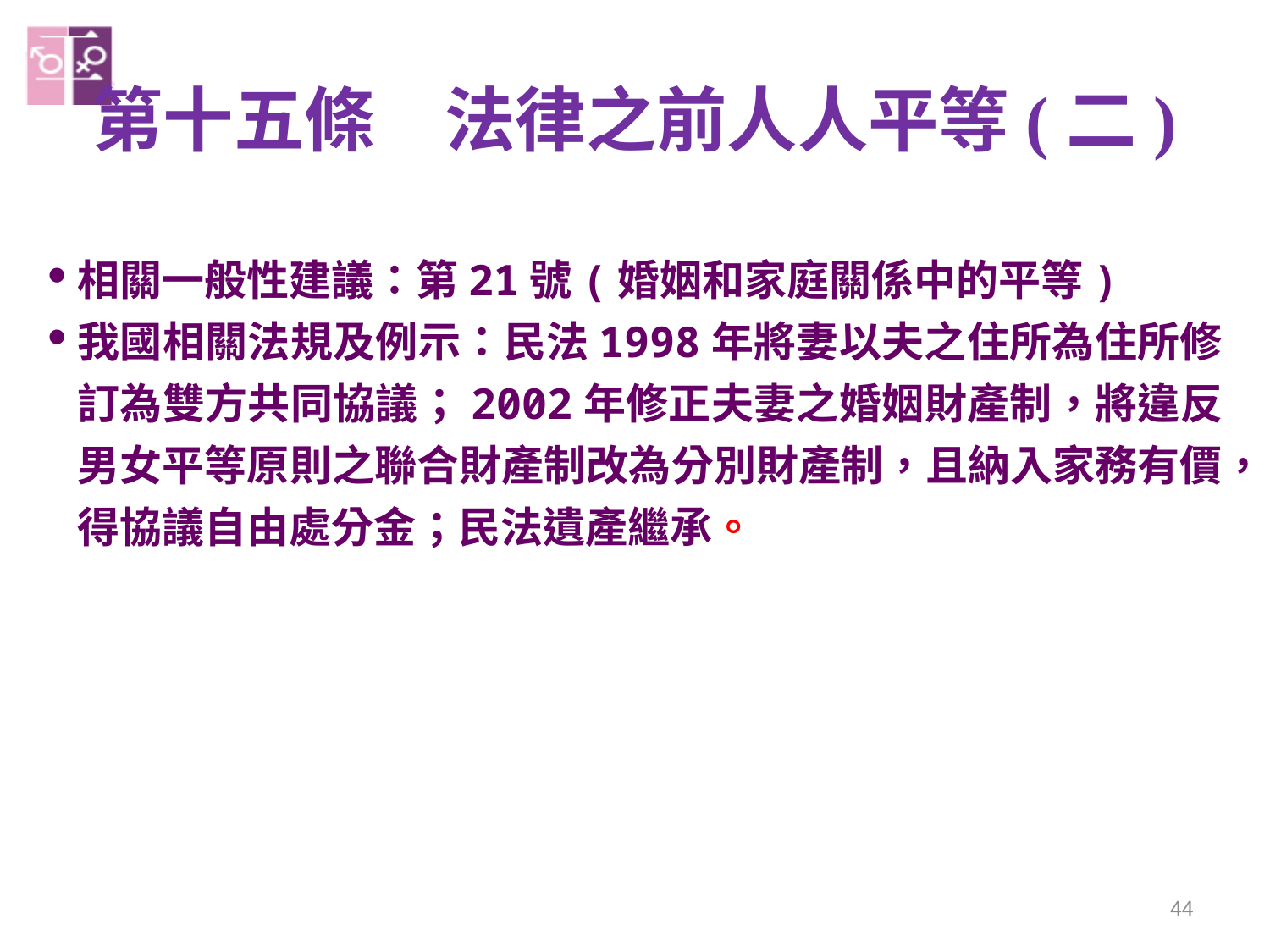

# 第十五條　法律之前人人平等(二)
相關一般性建議：第21號(婚姻和家庭關係中的平等)
我國相關法規及例示：民法1998年將妻以夫之住所為住所修訂為雙方共同協議；2002年修正夫妻之婚姻財產制，將違反男女平等原則之聯合財產制改為分別財產制，且納入家務有價，得協議自由處分金；民法遺產繼承。
44